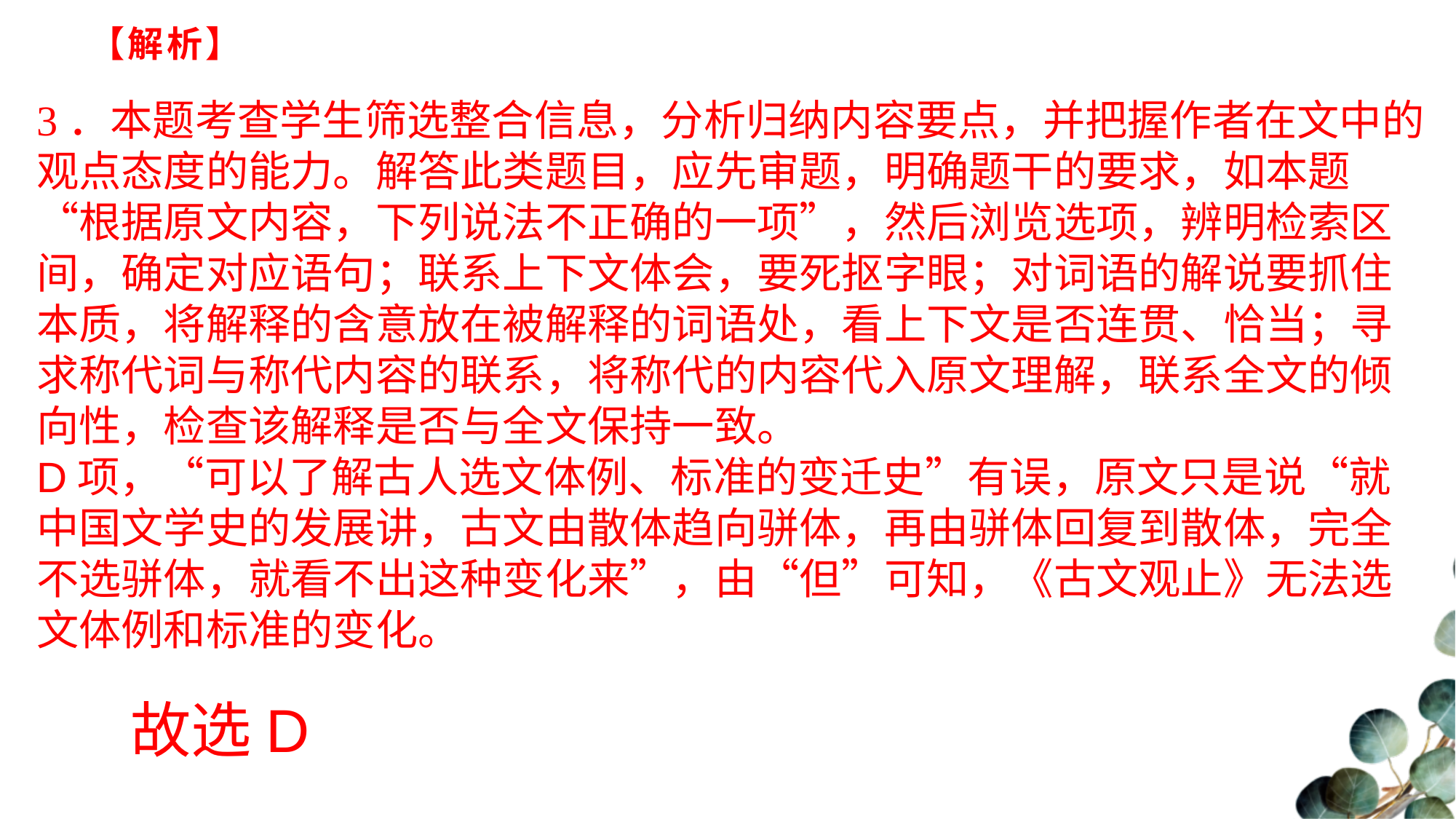

# 【解析】
3．本题考查学生筛选整合信息，分析归纳内容要点，并把握作者在文中的观点态度的能力。解答此类题目，应先审题，明确题干的要求，如本题“根据原文内容，下列说法不正确的一项”，然后浏览选项，辨明检索区间，确定对应语句；联系上下文体会，要死抠字眼；对词语的解说要抓住本质，将解释的含意放在被解释的词语处，看上下文是否连贯、恰当；寻求称代词与称代内容的联系，将称代的内容代入原文理解，联系全文的倾向性，检查该解释是否与全文保持一致。D项，“可以了解古人选文体例、标准的变迁史”有误，原文只是说“就中国文学史的发展讲，古文由散体趋向骈体，再由骈体回复到散体，完全不选骈体，就看不出这种变化来”，由“但”可知，《古文观止》无法选文体例和标准的变化。
故选D